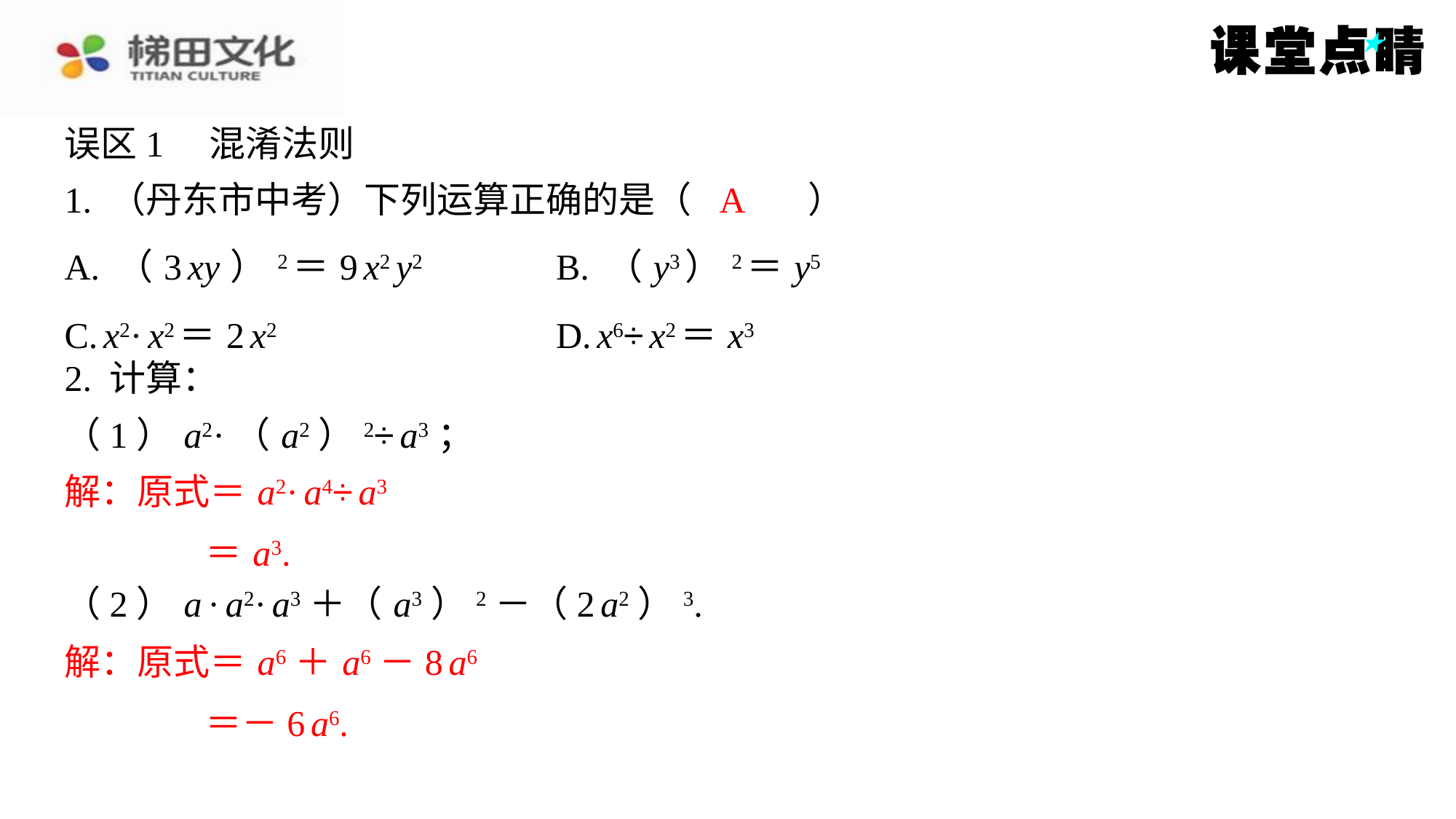

误区1　混淆法则
1. （丹东市中考）下列运算正确的是（　A　）
A
| A. （3 xy ）2＝9 x2 y2 | B. （ y3）2＝ y5 |
| --- | --- |
| C. x2· x2＝2 x2 | D. x6÷ x2＝ x3 |
2. 计算：
（1） a2·（ a2）2÷ a3；
解：原式＝ a2· a4÷ a3
＝ a3.
（2） a · a2· a3＋（ a3）2－（2 a2）3.
解：原式＝ a6＋ a6－8 a6
＝－6 a6.
解：原式＝ a2· a4÷ a3
＝ a3.
解：原式＝ a6＋ a6－8 a6
＝－6 a6.